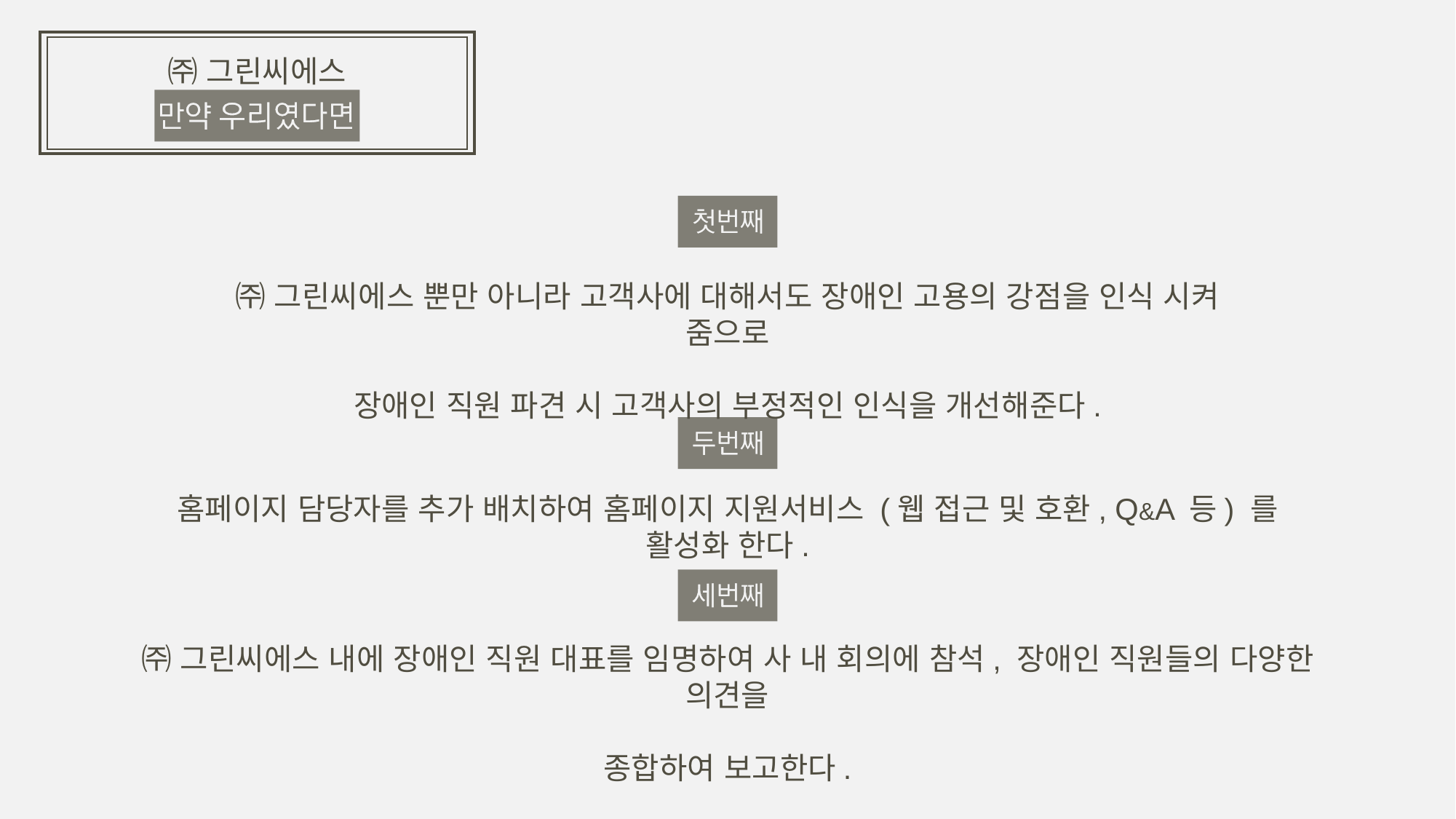

㈜ 그린씨에스

㈜ 그린씨에스 뿐만 아니라 고객사에 대해서도 장애인 고용의 강점을 인식 시켜 줌으로
장애인 직원 파견 시 고객사의 부정적인 인식을 개선해준다.

홈페이지 담당자를 추가 배치하여 홈페이지 지원서비스 (웹 접근 및 호환, Q&A 등) 를 활성화 한다.

㈜ 그린씨에스 내에 장애인 직원 대표를 임명하여 사 내 회의에 참석, 장애인 직원들의 다양한 의견을
종합하여 보고한다.